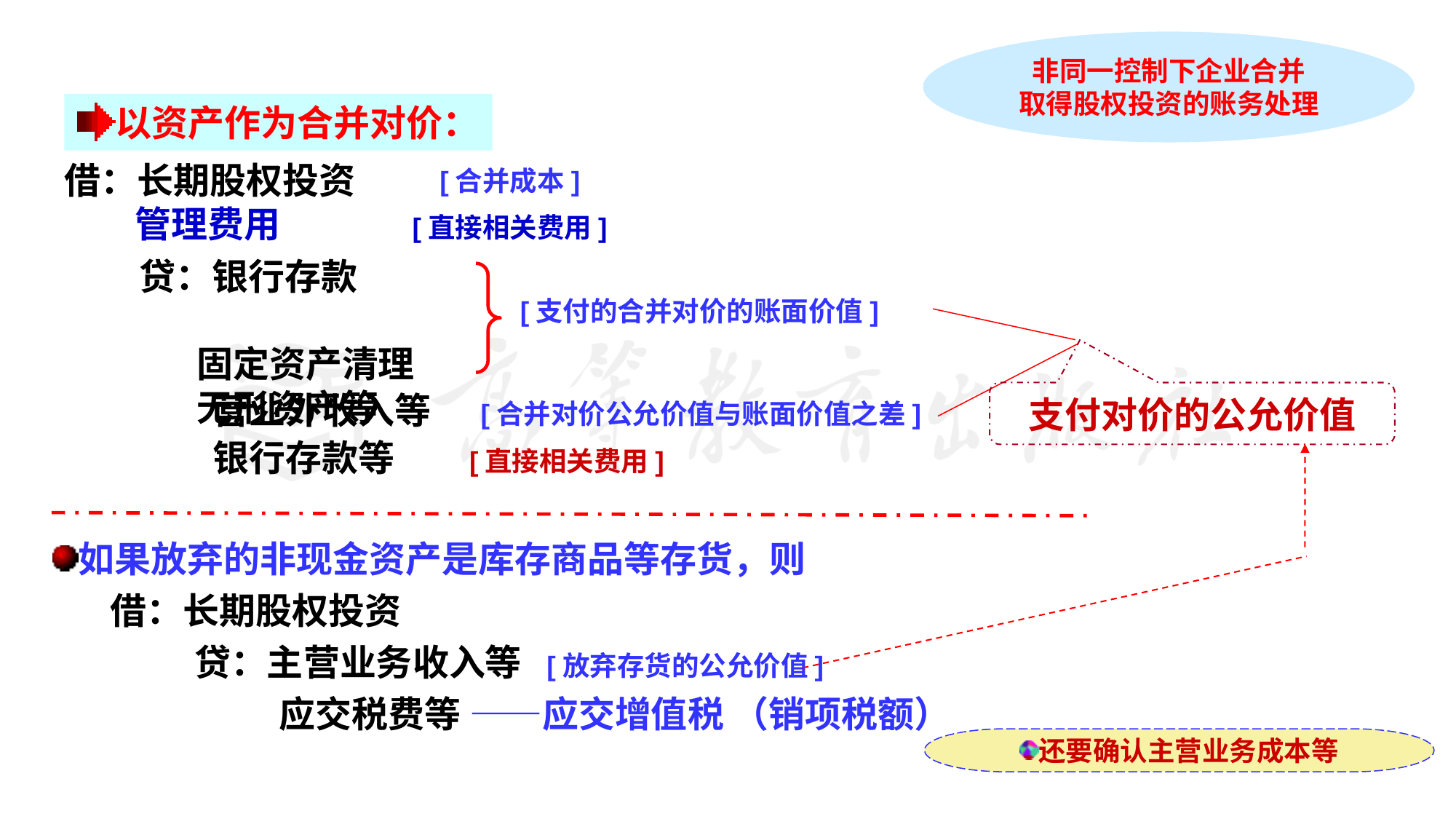

非同一控制下企业合并
取得股权投资的账务处理
以资产作为合并对价：
借：长期股权投资
[合并成本]
  管理费用               [直接相关费用]
 贷：银行存款
        固定资产清理
        无形资产等

[支付的合并对价的账面价值]

  营业外收入等     [合并对价公允价值与账面价值之差]
支付对价的公允价值
   银行存款等        [直接相关费用]

如果放弃的非现金资产是库存商品等存货，则

借：长期股权投资
     贷：主营业务收入等  [放弃存货的公允价值]
       应交税费等 ——应交增值税 （销项税额）
还要确认主营业务成本等